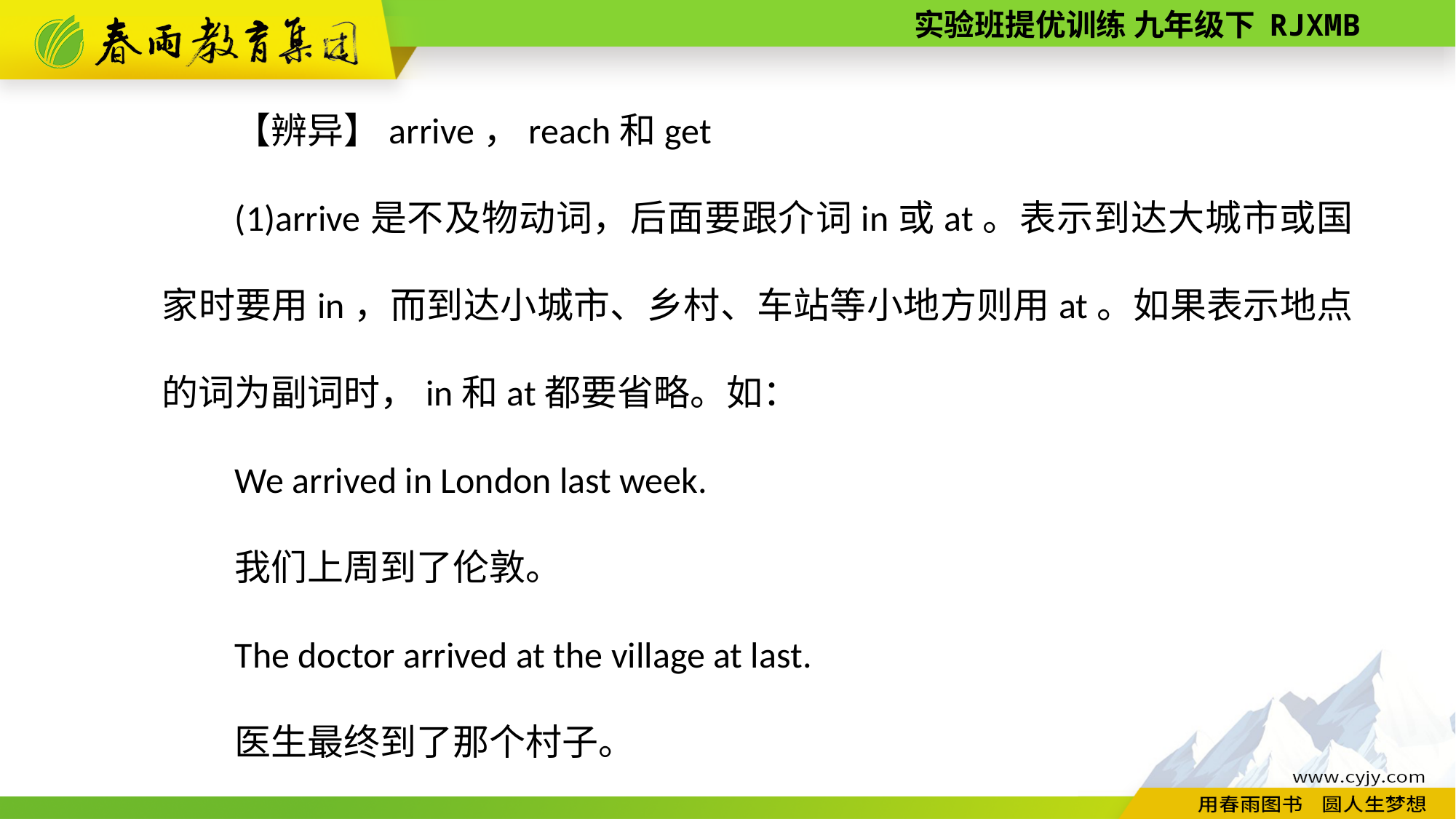

【辨异】arrive，reach和get
(1)arrive是不及物动词，后面要跟介词in或at。表示到达大城市或国家时要用in，而到达小城市、乡村、车站等小地方则用at。如果表示地点的词为副词时，in和at都要省略。如：
We arrived in London last week.
我们上周到了伦敦。
The doctor arrived at the village at last.
医生最终到了那个村子。